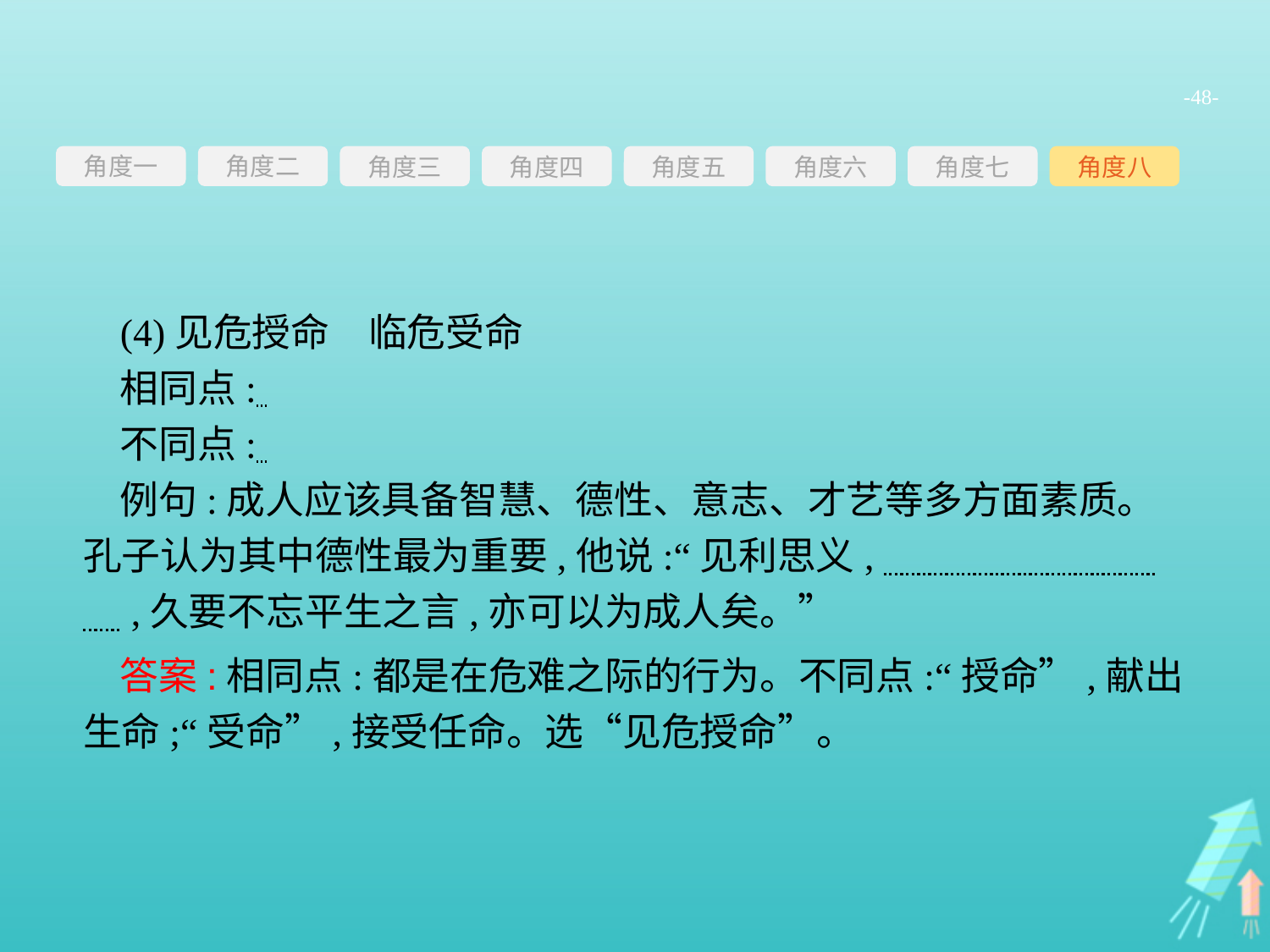

-48-
角度一
角度三
角度四
角度五
角度六
角度七
角度八
角度二
(4)见危授命　临危受命
相同点:
不同点:
例句:成人应该具备智慧、德性、意志、才艺等多方面素质。孔子认为其中德性最为重要,他说:“见利思义,　　　　　　　　,久要不忘平生之言,亦可以为成人矣。”
答案:相同点:都是在危难之际的行为。不同点:“授命”,献出生命;“受命”,接受任命。选“见危授命”。